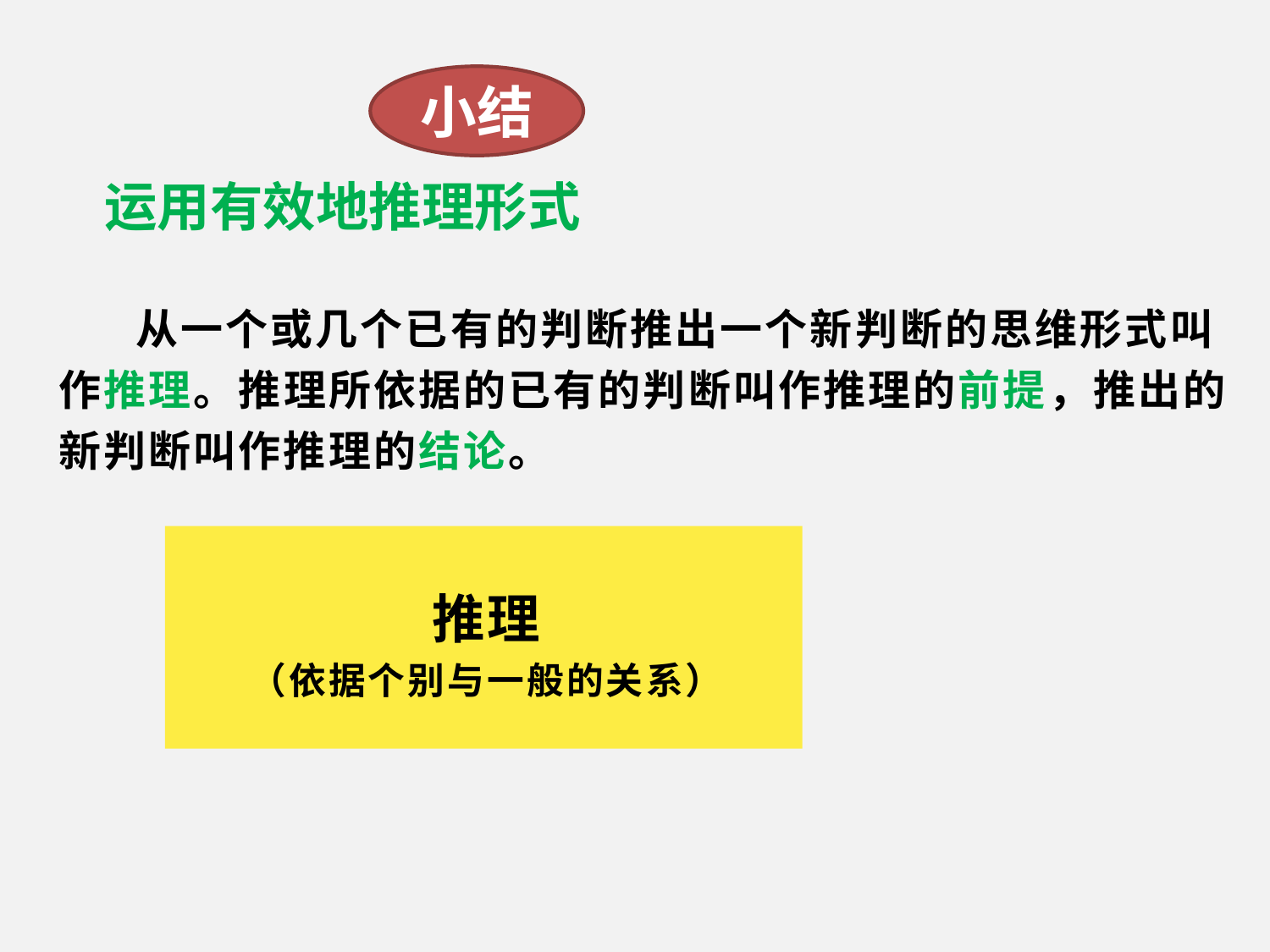

小结
运用有效地推理形式
      从一个或几个已有的判断推出一个新判断的思维形式叫作推理。推理所依据的已有的判断叫作推理的前提，推出的新判断叫作推理的结论。

推理
（依据个别与一般的关系）